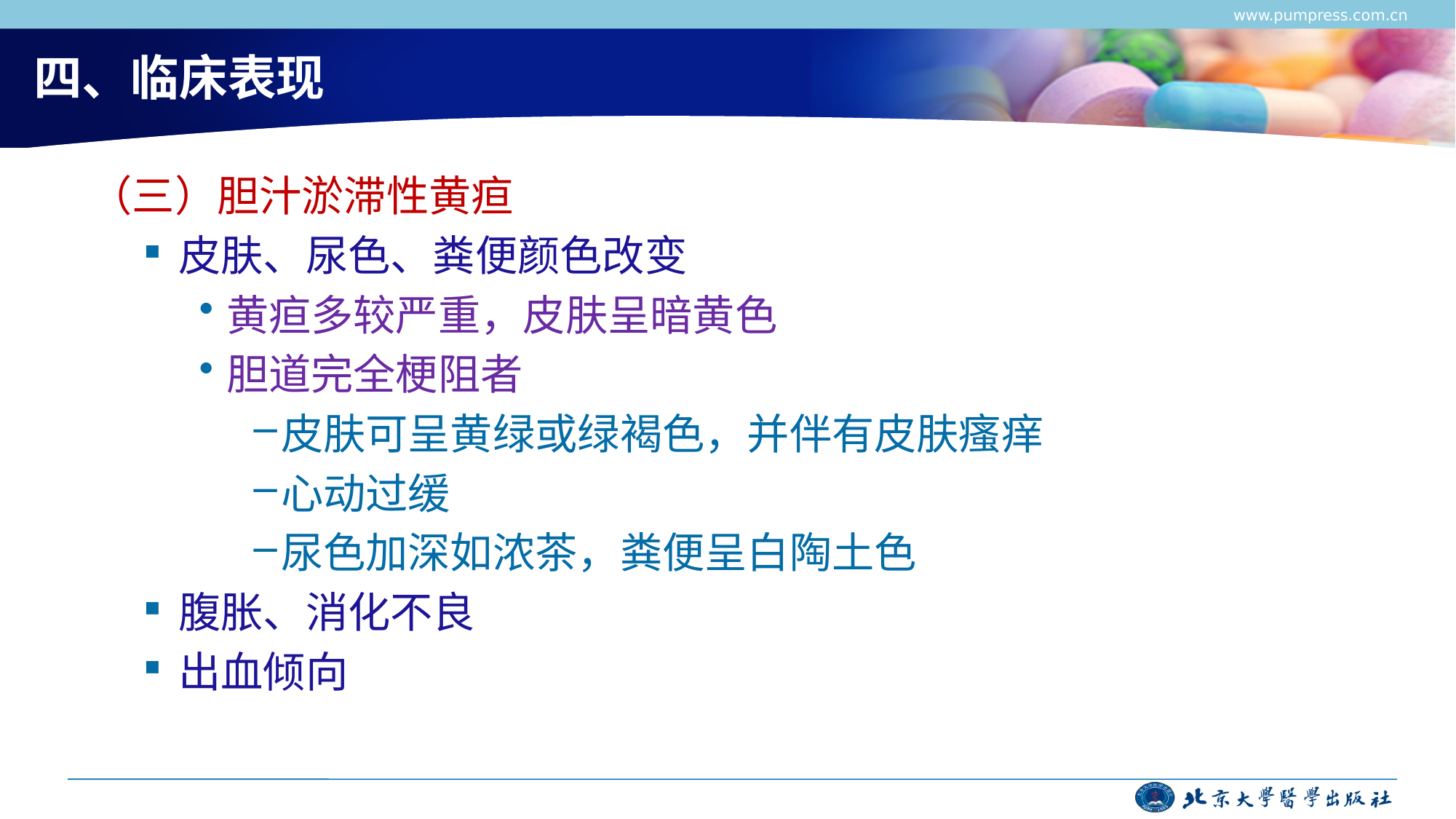

www.pumpress.com.cn
# 四、临床表现
（三）胆汁淤滞性黄疸
皮肤、尿色、粪便颜色改变
黄疸多较严重，皮肤呈暗黄色
胆道完全梗阻者
皮肤可呈黄绿或绿褐色，并伴有皮肤瘙痒
心动过缓
尿色加深如浓茶，粪便呈白陶土色
腹胀、消化不良
出血倾向